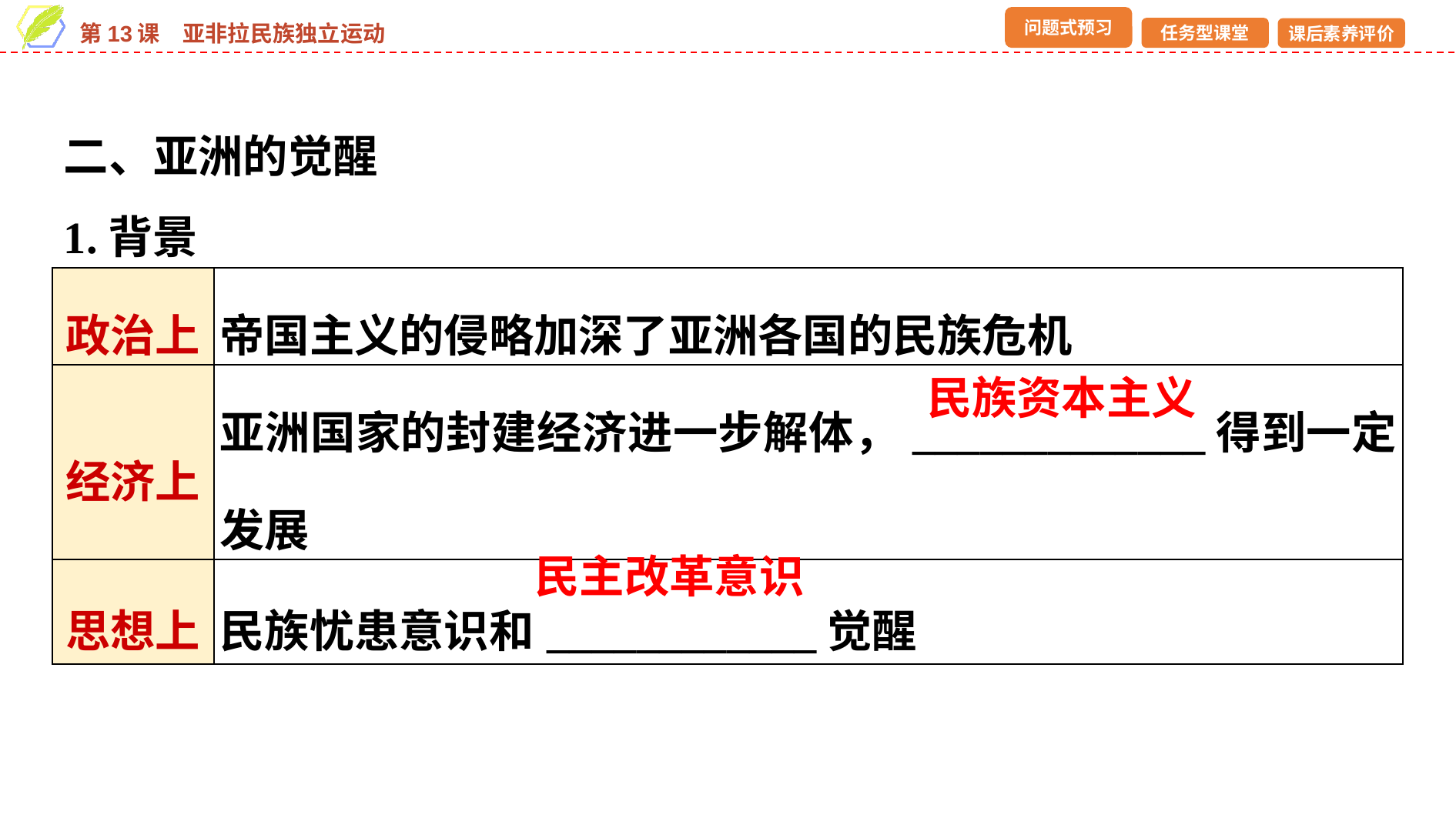

二、亚洲的觉醒
1.背景
| 政治上 | 帝国主义的侵略加深了亚洲各国的民族危机 |
| --- | --- |
| 经济上 | 亚洲国家的封建经济进一步解体，\_\_\_\_\_\_\_\_\_\_\_\_\_得到一定发展 |
| 思想上 | 民族忧患意识和\_\_\_\_\_\_\_\_\_\_\_\_觉醒 |
民族资本主义
民主改革意识